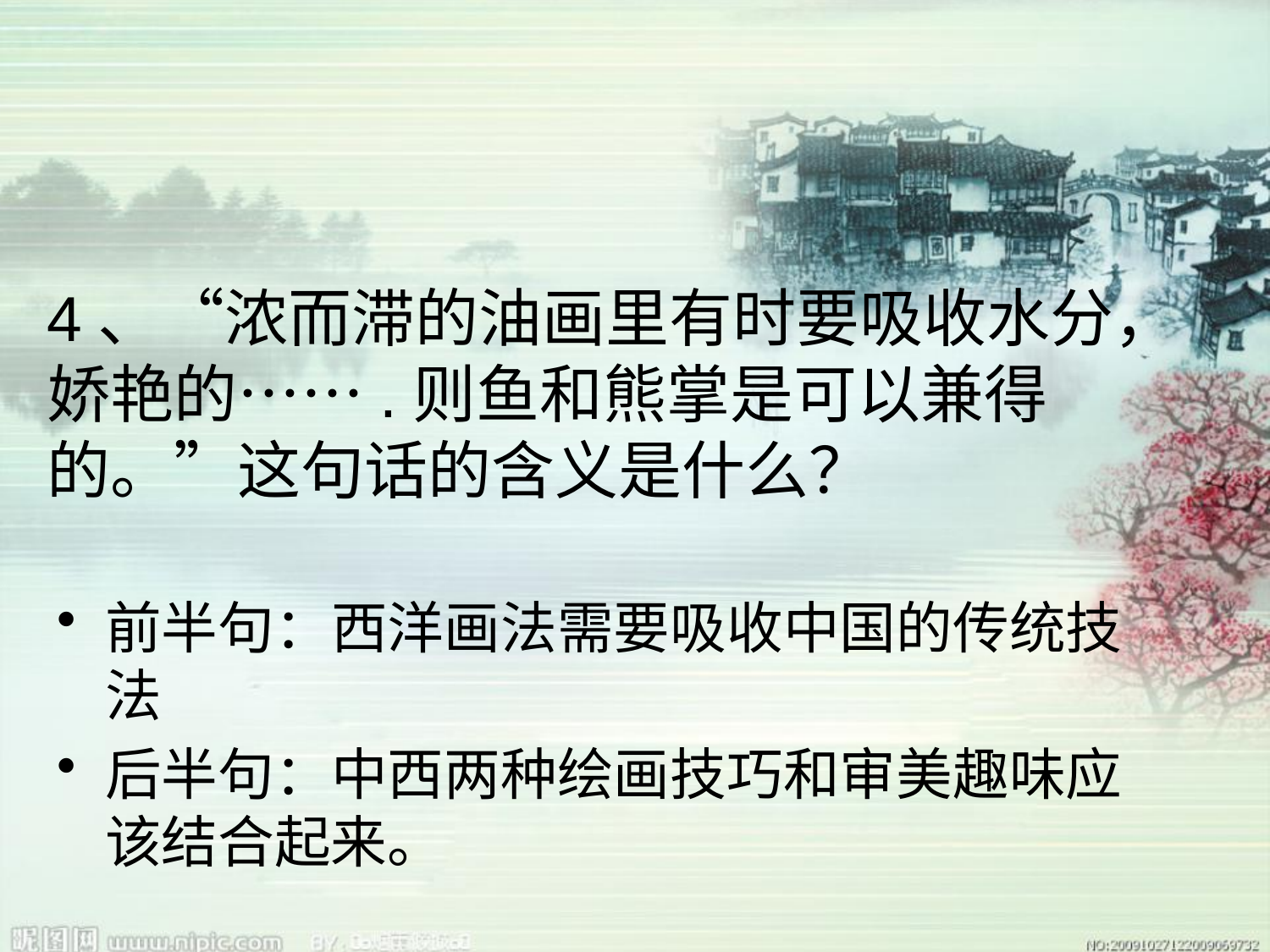

# 4、“浓而滞的油画里有时要吸收水分，娇艳的…….则鱼和熊掌是可以兼得的。”这句话的含义是什么？
前半句：西洋画法需要吸收中国的传统技法
后半句：中西两种绘画技巧和审美趣味应该结合起来。